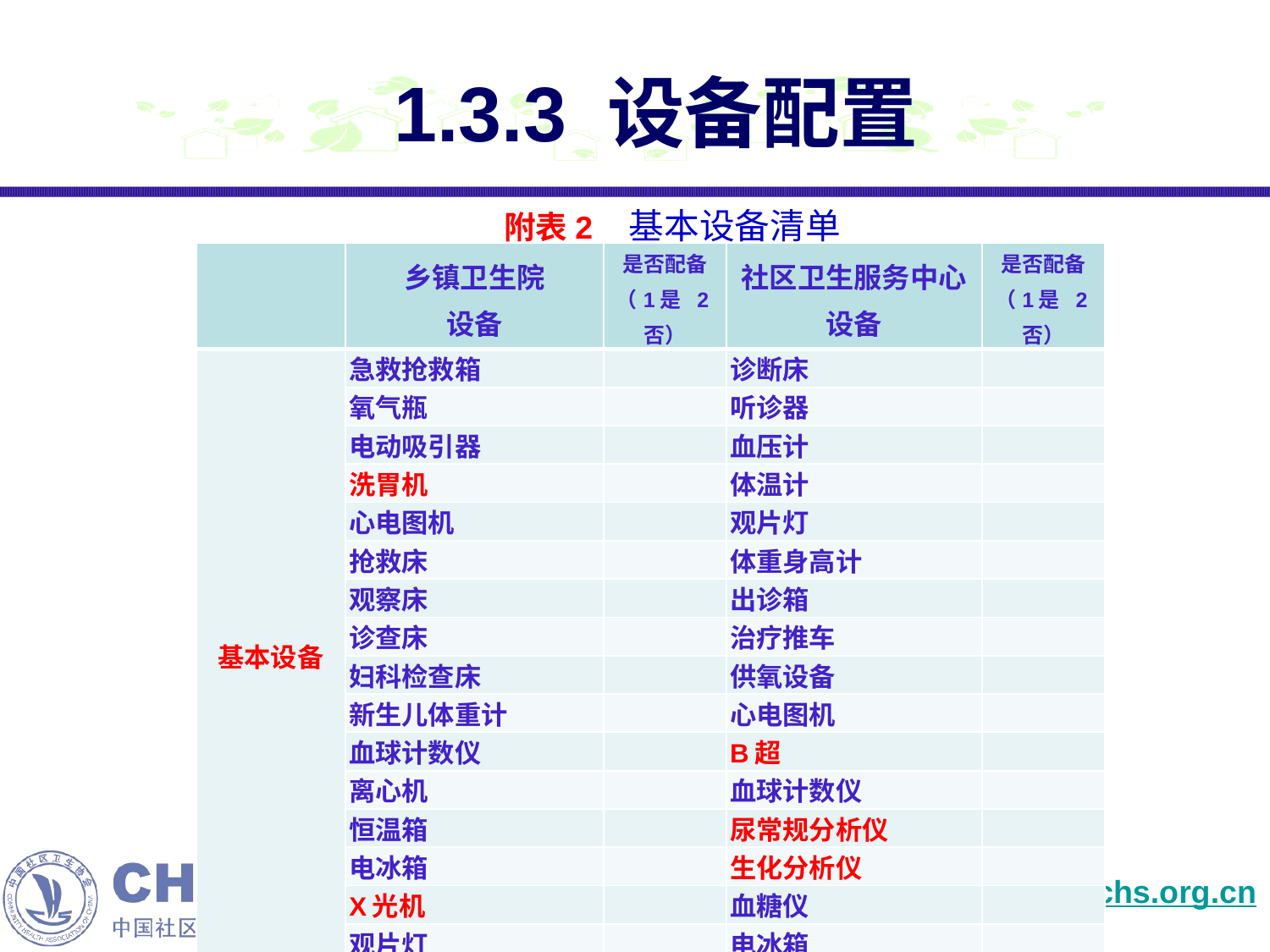

1.3.3 设备配置
附表2   基本设备清单
|  | 乡镇卫生院 设备 | 是否配备 （1是 2否） | 社区卫生服务中心 设备 | 是否配备 （1是 2否） |
| --- | --- | --- | --- | --- |
| 基本设备 | 急救抢救箱 |  | 诊断床 |  |
|  | 氧气瓶 |  | 听诊器 |  |
|  | 电动吸引器 |  | 血压计 |  |
|  | 洗胃机 |  | 体温计 |  |
|  | 心电图机 |  | 观片灯 |  |
|  | 抢救床 |  | 体重身高计 |  |
|  | 观察床 |  | 出诊箱 |  |
|  | 诊查床 |  | 治疗推车 |  |
|  | 妇科检查床 |  | 供氧设备 |  |
|  | 新生儿体重计 |  | 心电图机 |  |
|  | 血球计数仪 |  | B超 |  |
|  | 离心机 |  | 血球计数仪 |  |
|  | 恒温箱 |  | 尿常规分析仪 |  |
|  | 电冰箱 |  | 生化分析仪 |  |
|  | X光机 |  | 血糖仪 |  |
|  | 观片灯 |  | 电冰箱 |  |